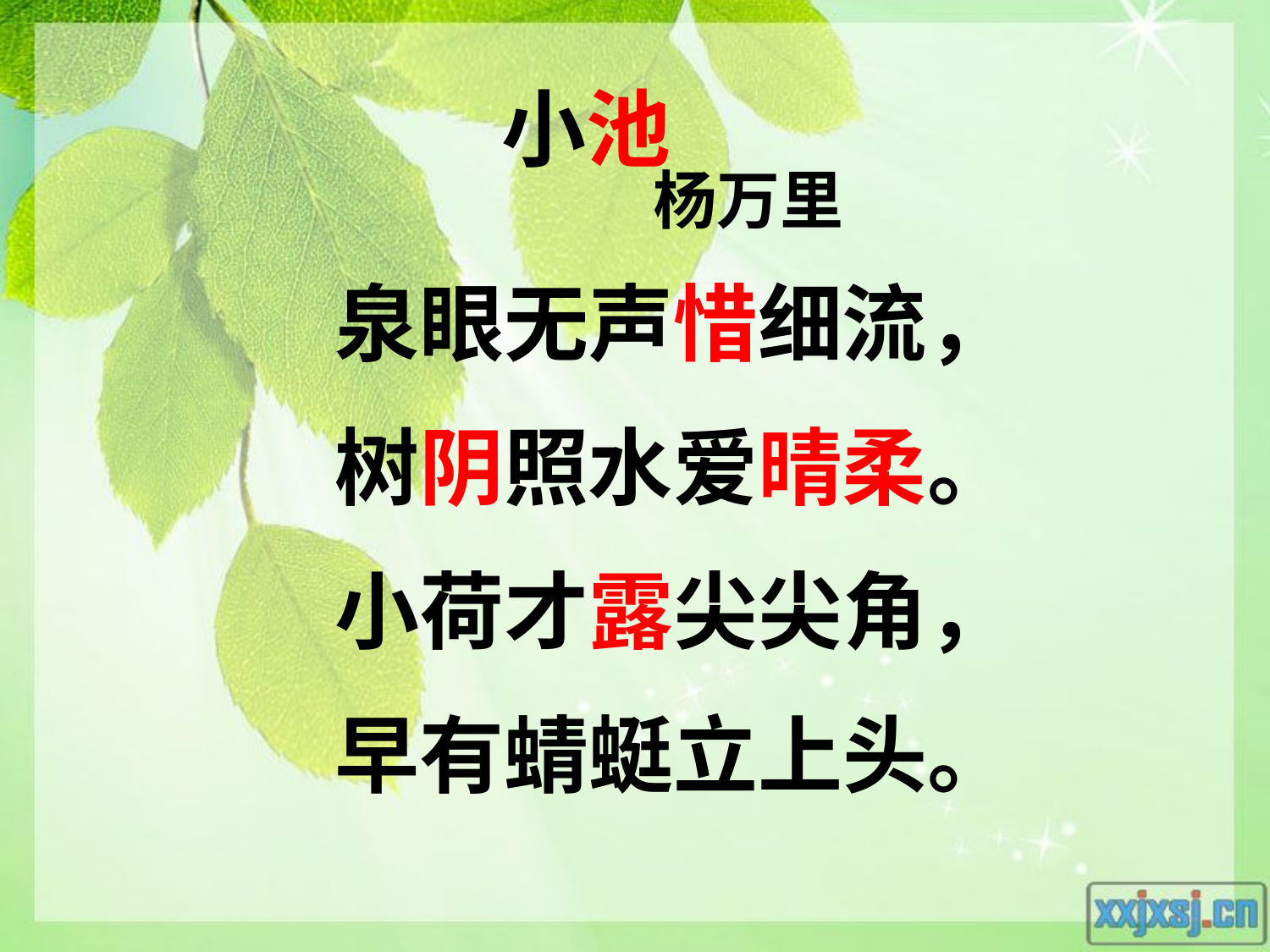

小池
杨万里
泉眼无声惜细流，

树阴照水爱晴柔。

小荷才露尖尖角，

早有蜻蜓立上头。